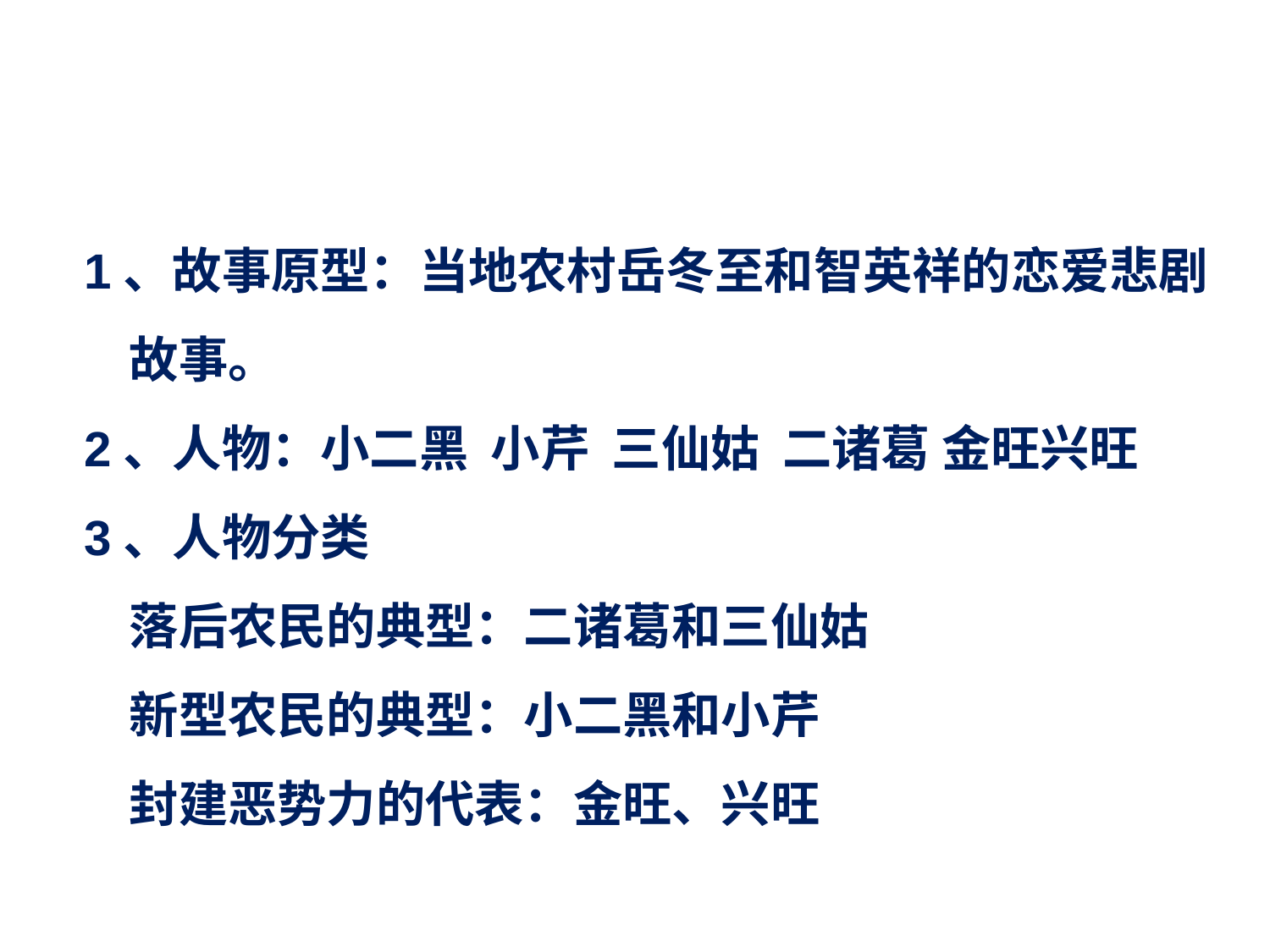

1、故事原型：当地农村岳冬至和智英祥的恋爱悲剧
   故事。
2、人物：小二黑  小芹  三仙姑  二诸葛 金旺兴旺
3、人物分类
   落后农民的典型：二诸葛和三仙姑
   新型农民的典型：小二黑和小芹
   封建恶势力的代表：金旺、兴旺